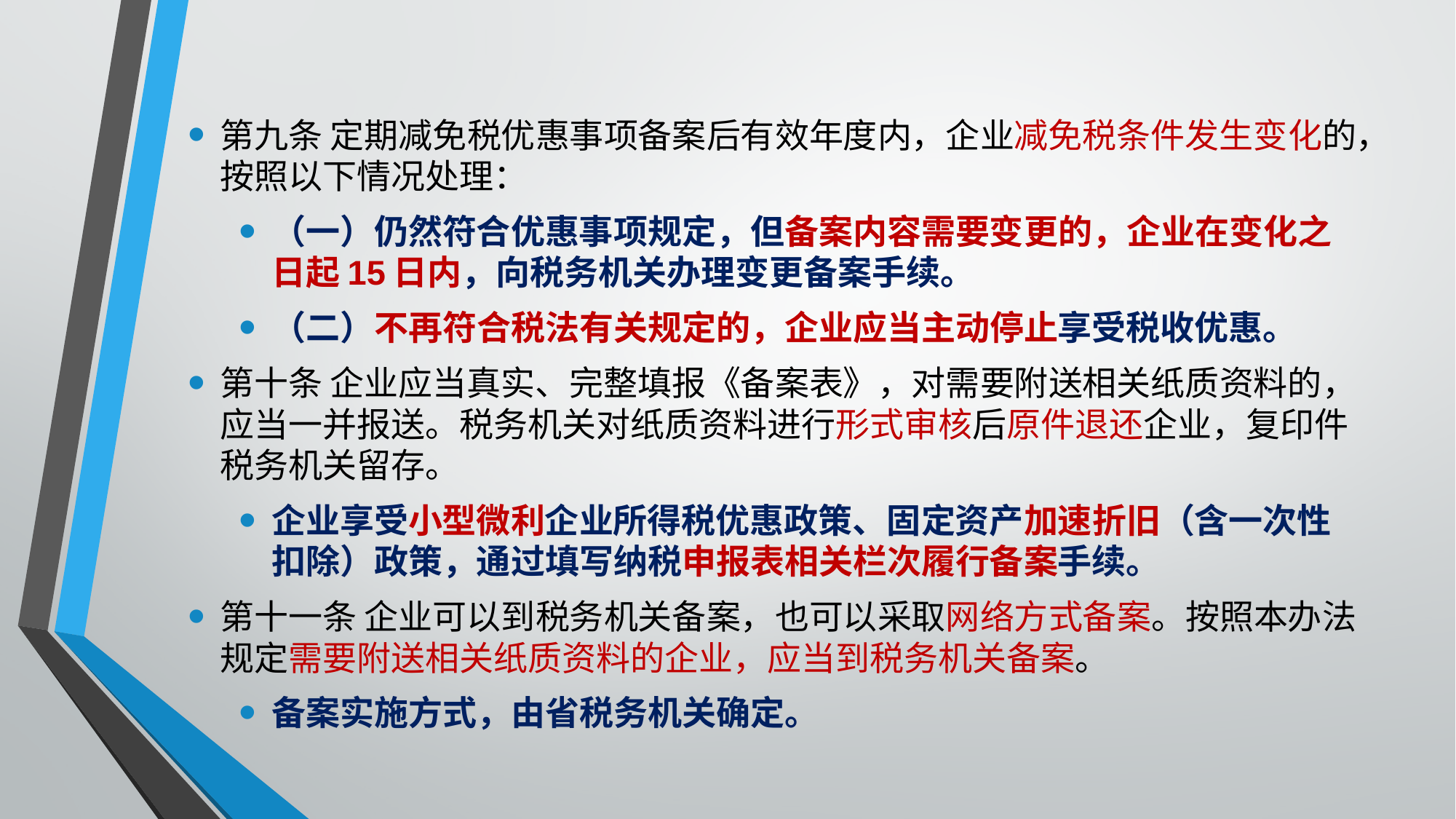

第九条 定期减免税优惠事项备案后有效年度内，企业减免税条件发生变化的，按照以下情况处理：
（一）仍然符合优惠事项规定，但备案内容需要变更的，企业在变化之日起15日内，向税务机关办理变更备案手续。
（二）不再符合税法有关规定的，企业应当主动停止享受税收优惠。
第十条 企业应当真实、完整填报《备案表》，对需要附送相关纸质资料的，应当一并报送。税务机关对纸质资料进行形式审核后原件退还企业，复印件税务机关留存。
企业享受小型微利企业所得税优惠政策、固定资产加速折旧（含一次性扣除）政策，通过填写纳税申报表相关栏次履行备案手续。
第十一条 企业可以到税务机关备案，也可以采取网络方式备案。按照本办法规定需要附送相关纸质资料的企业，应当到税务机关备案。
备案实施方式，由省税务机关确定。